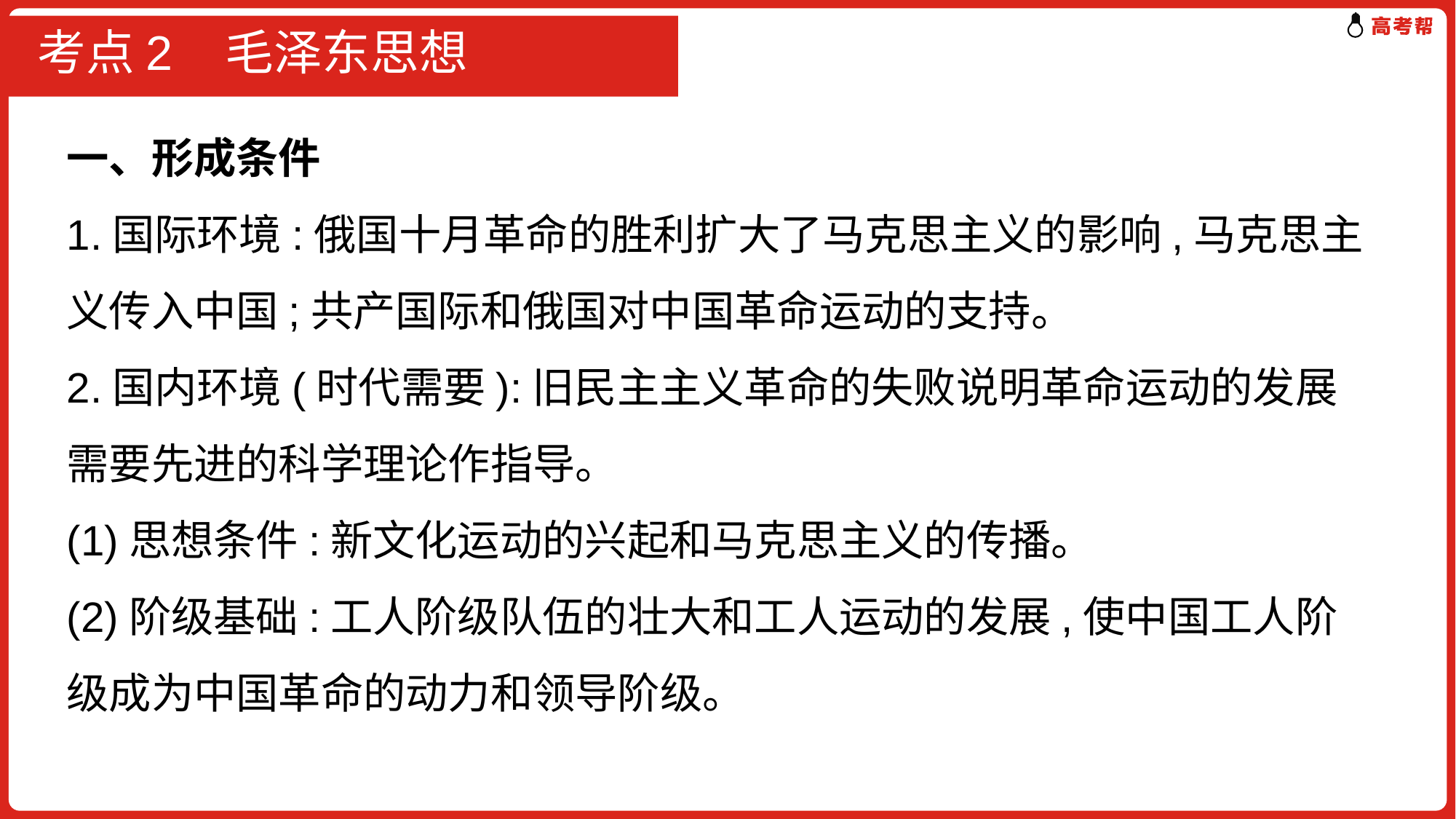

# 考点2   毛泽东思想
一、形成条件
1.国际环境:俄国十月革命的胜利扩大了马克思主义的影响,马克思主义传入中国;共产国际和俄国对中国革命运动的支持。
2.国内环境(时代需要):旧民主主义革命的失败说明革命运动的发展需要先进的科学理论作指导。
(1)思想条件:新文化运动的兴起和马克思主义的传播。
(2)阶级基础:工人阶级队伍的壮大和工人运动的发展,使中国工人阶级成为中国革命的动力和领导阶级。